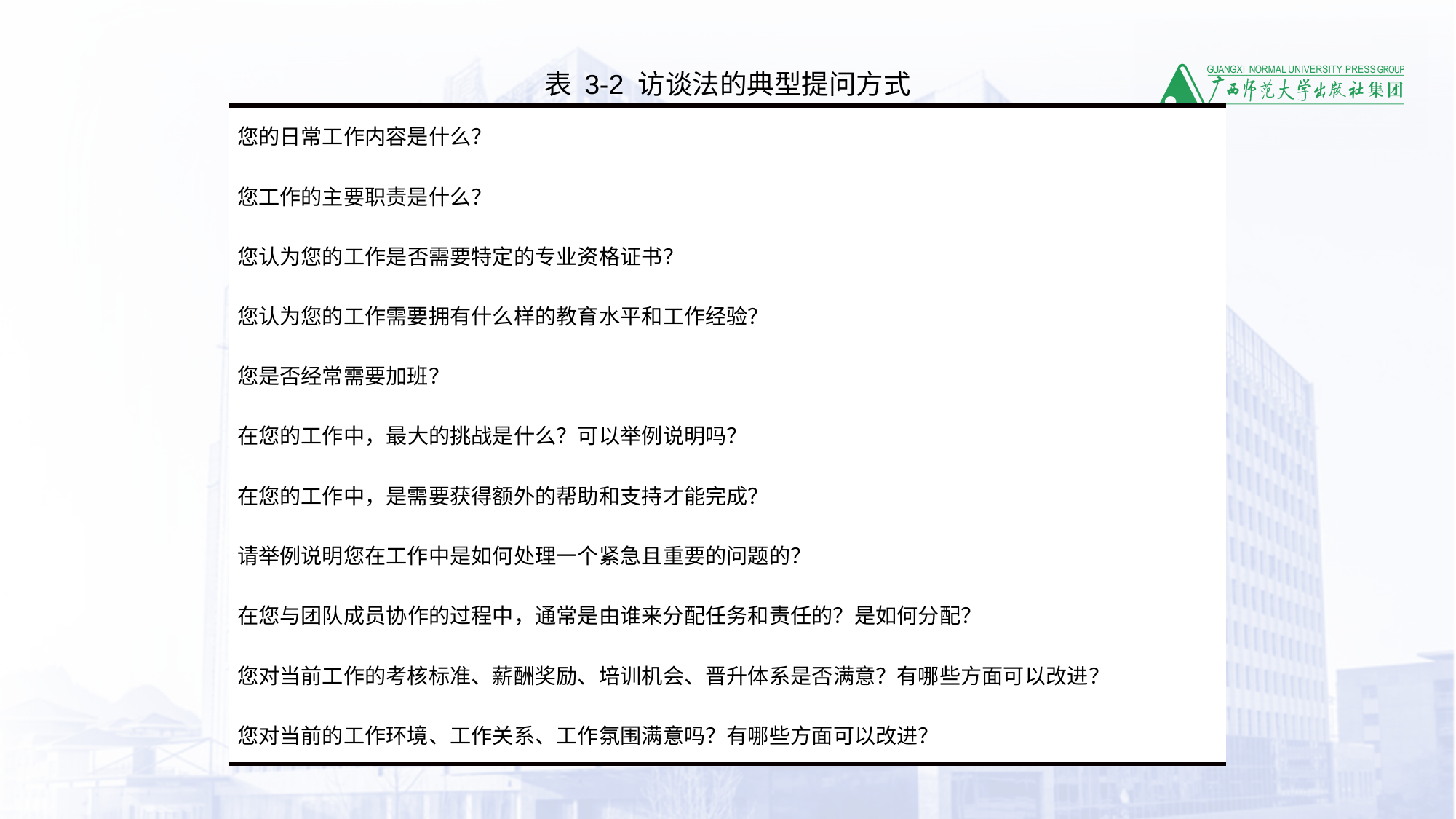

表 3-2 访谈法的典型提问方式
| 您的日常工作内容是什么？ |
| --- |
| 您工作的主要职责是什么？ |
| 您认为您的工作是否需要特定的专业资格证书？ |
| 您认为您的工作需要拥有什么样的教育水平和工作经验？ |
| 您是否经常需要加班？ |
| 在您的工作中，最大的挑战是什么？可以举例说明吗？ |
| 在您的工作中，是需要获得额外的帮助和支持才能完成？ |
| 请举例说明您在工作中是如何处理一个紧急且重要的问题的？ |
| 在您与团队成员协作的过程中，通常是由谁来分配任务和责任的？是如何分配？ |
| 您对当前工作的考核标准、薪酬奖励、培训机会、晋升体系是否满意？有哪些方面可以改进？ |
| 您对当前的工作环境、工作关系、工作氛围满意吗？有哪些方面可以改进？ |